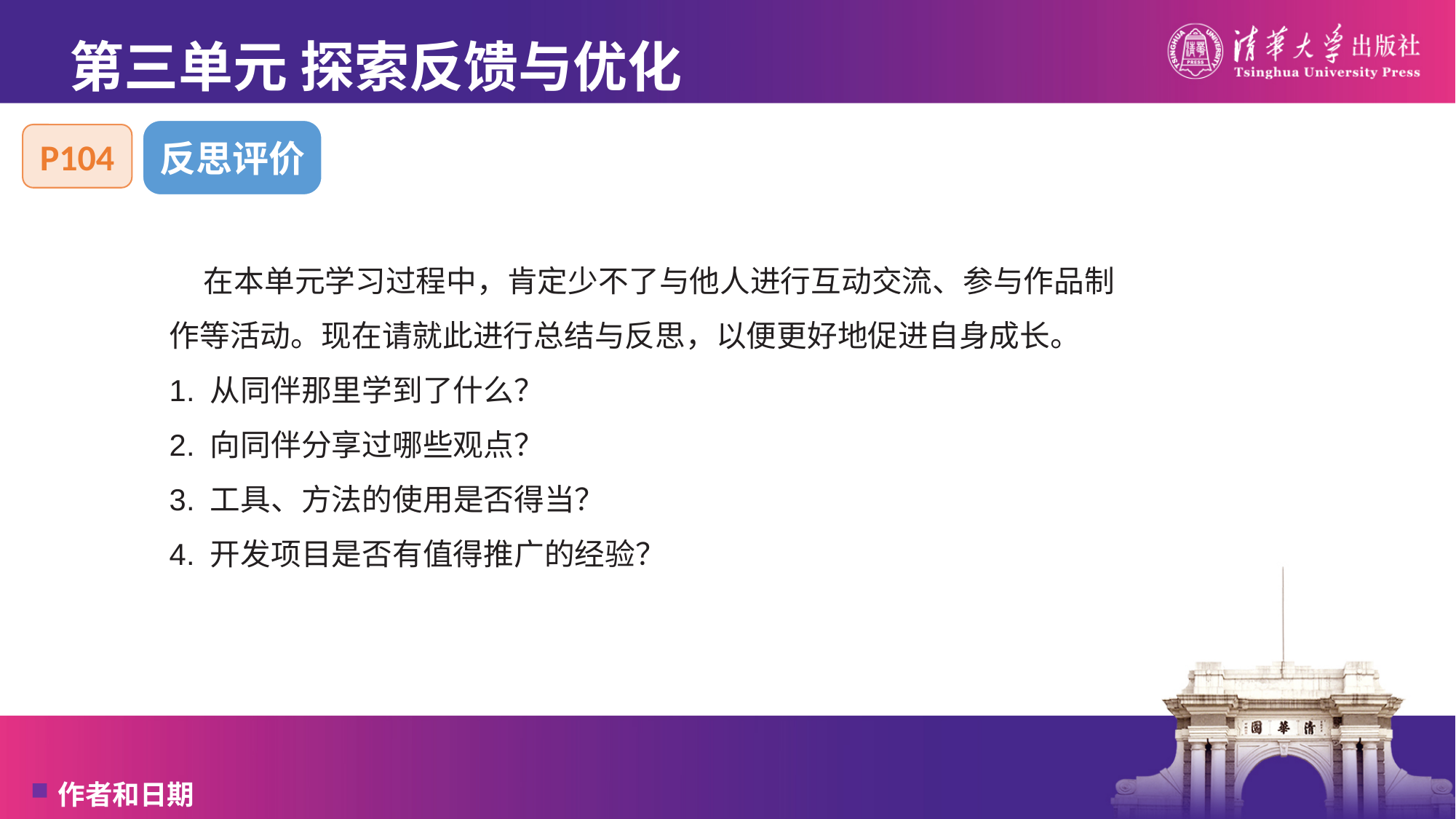

第三单元 探索反馈与优化
反思评价
P104
    在本单元学习过程中，肯定少不了与他人进行互动交流、参与作品制
作等活动。现在请就此进行总结与反思，以便更好地促进自身成长。
1. 从同伴那里学到了什么？
2. 向同伴分享过哪些观点？
3. 工具、方法的使用是否得当？
4. 开发项目是否有值得推广的经验？
作者和日期